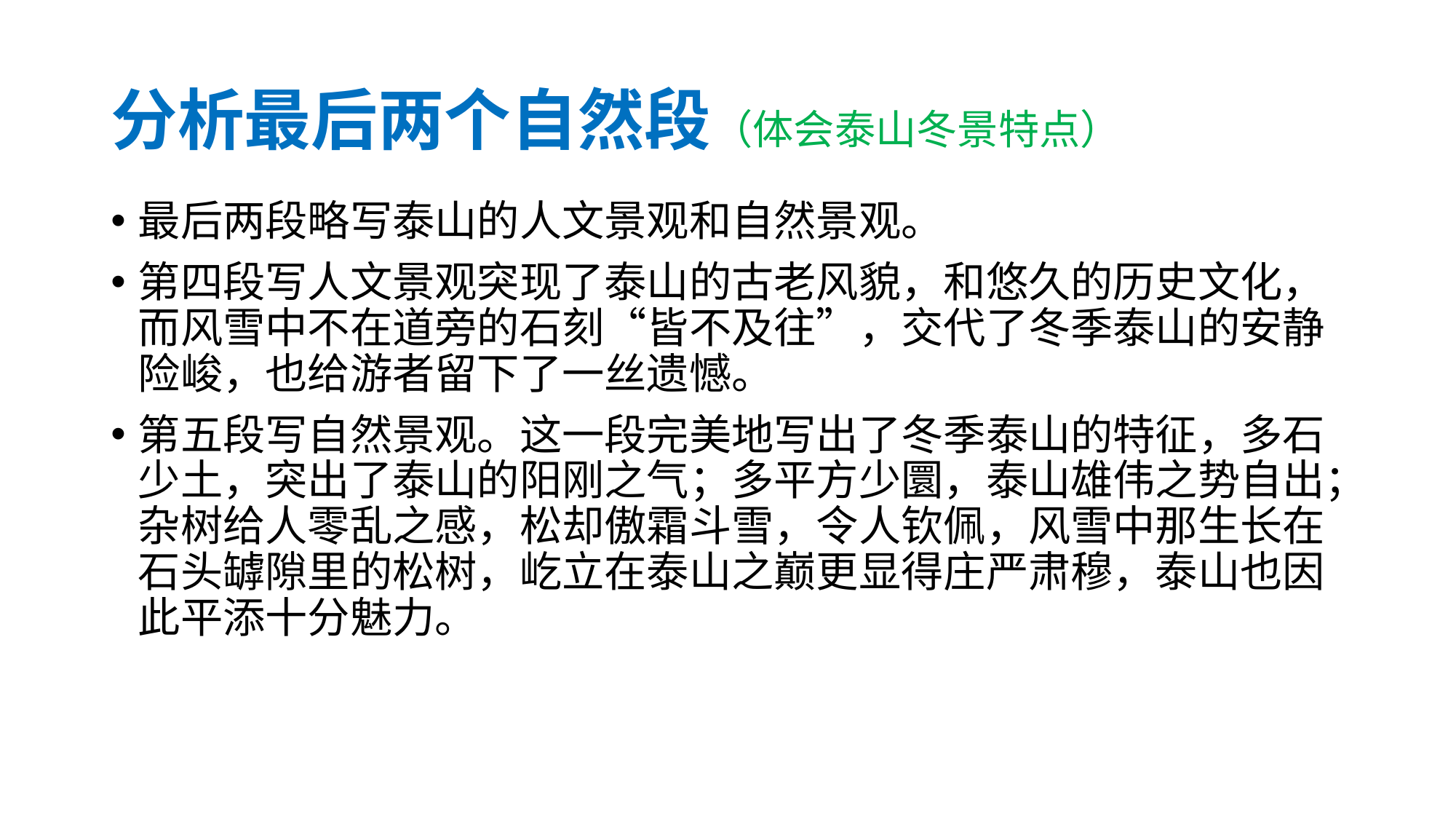

# 分析最后两个自然段（体会泰山冬景特点）
最后两段略写泰山的人文景观和自然景观。
第四段写人文景观突现了泰山的古老风貌，和悠久的历史文化，而风雪中不在道旁的石刻“皆不及往”，交代了冬季泰山的安静险峻，也给游者留下了一丝遗憾。
第五段写自然景观。这一段完美地写出了冬季泰山的特征，多石少土，突出了泰山的阳刚之气；多平方少圜，泰山雄伟之势自出；杂树给人零乱之感，松却傲霜斗雪，令人钦佩，风雪中那生长在石头罅隙里的松树，屹立在泰山之巅更显得庄严肃穆，泰山也因此平添十分魅力。